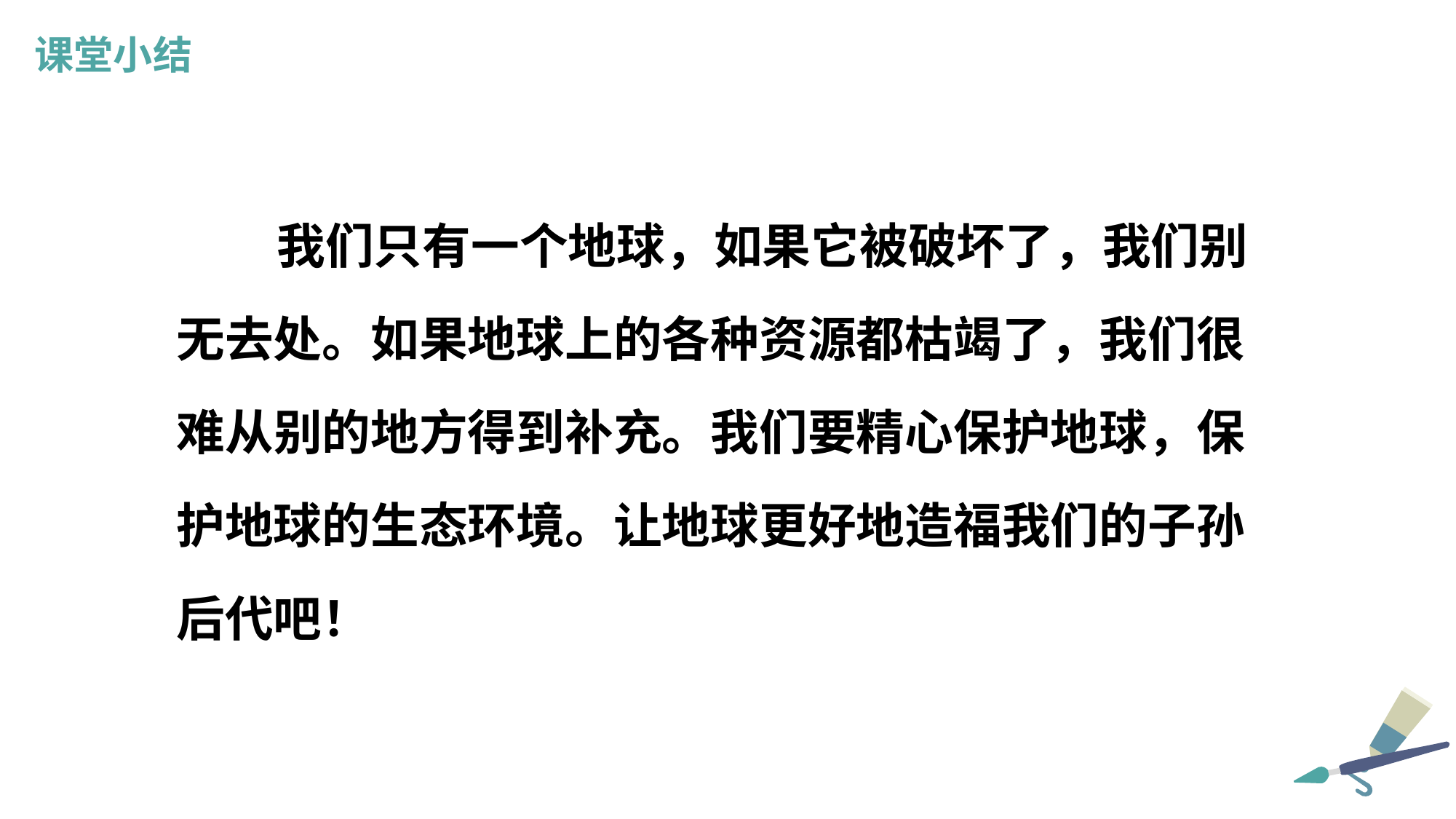

课堂小结
        我们只有一个地球，如果它被破坏了，我们别无去处。如果地球上的各种资源都枯竭了，我们很难从别的地方得到补充。我们要精心保护地球，保护地球的生态环境。让地球更好地造福我们的子孙后代吧！